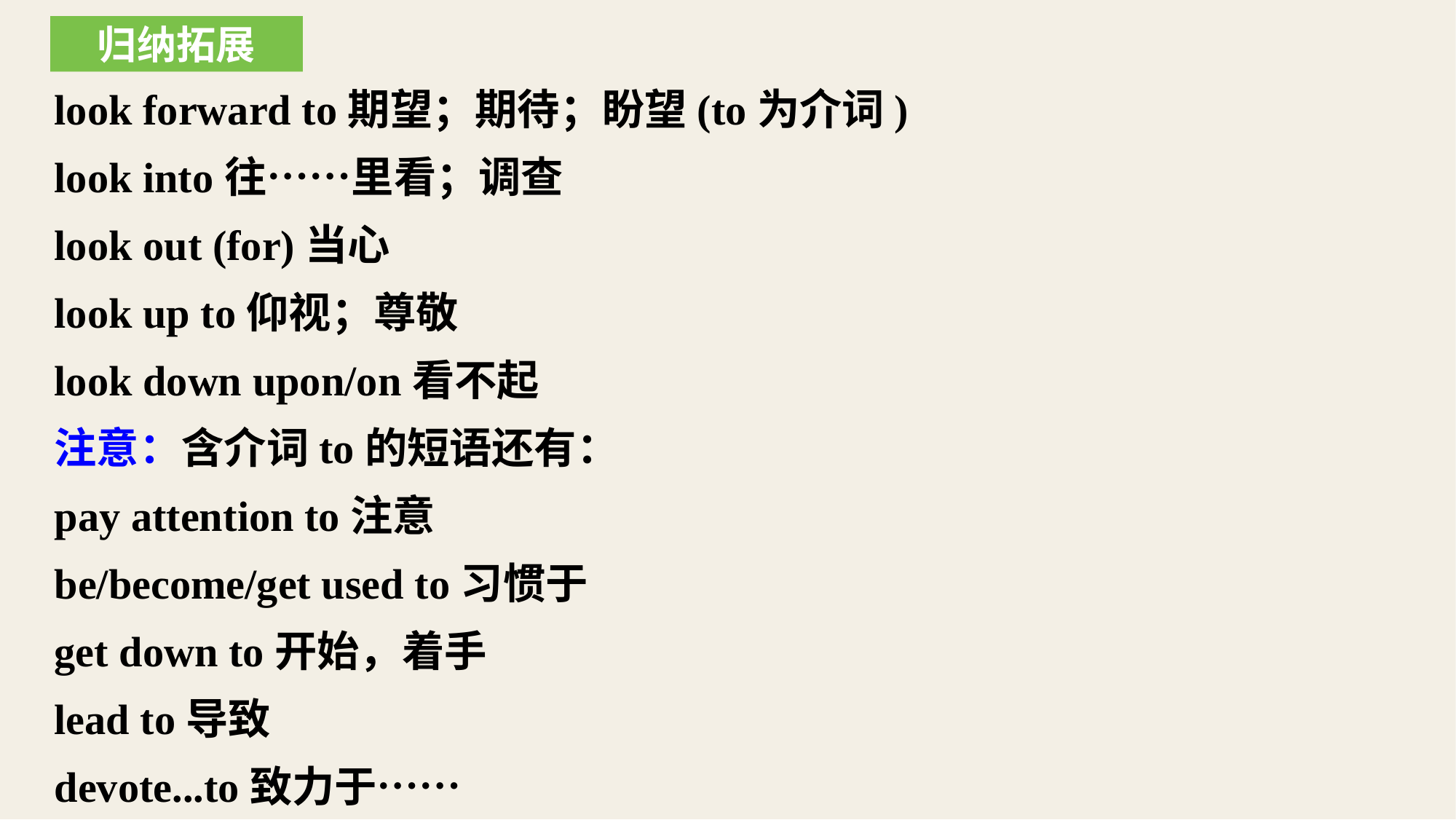

归纳拓展
look forward to期望；期待；盼望(to为介词)
look into往……里看；调查
look out (for)当心
look up to仰视；尊敬
look down upon/on看不起
注意：含介词to的短语还有：
pay attention to注意
be/become/get used to习惯于
get down to开始，着手
lead to导致
devote...to致力于……